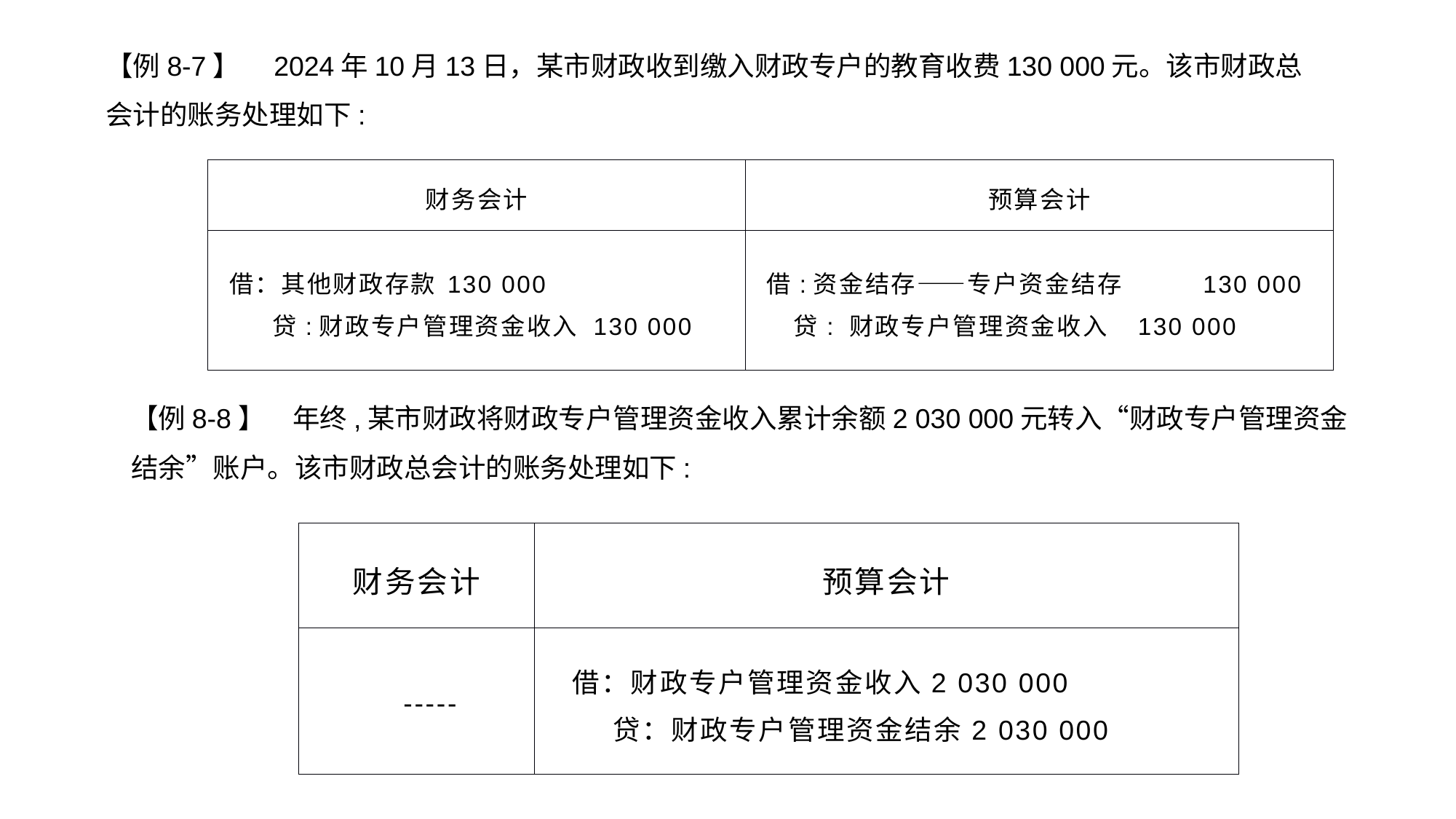

【例8-7】　2024年10月13日，某市财政收到缴入财政专户的教育收费130 000元。该市财政总会计的账务处理如下:
| 财务会计 | 预算会计 |
| --- | --- |
| 借：其他财政存款 130 000 贷:财政专户管理资金收入 130 000 | 借:资金结存――专户资金结存 130 000 贷: 财政专户管理资金收入 130 000 |
【例8-8】　年终,某市财政将财政专户管理资金收入累计余额2 030 000元转入“财政专户管理资金结余”账户。该市财政总会计的账务处理如下:
| 财务会计 | 预算会计 |
| --- | --- |
| ----- | 借：财政专户管理资金收入2 030 000 贷：财政专户管理资金结余2 030 000 |